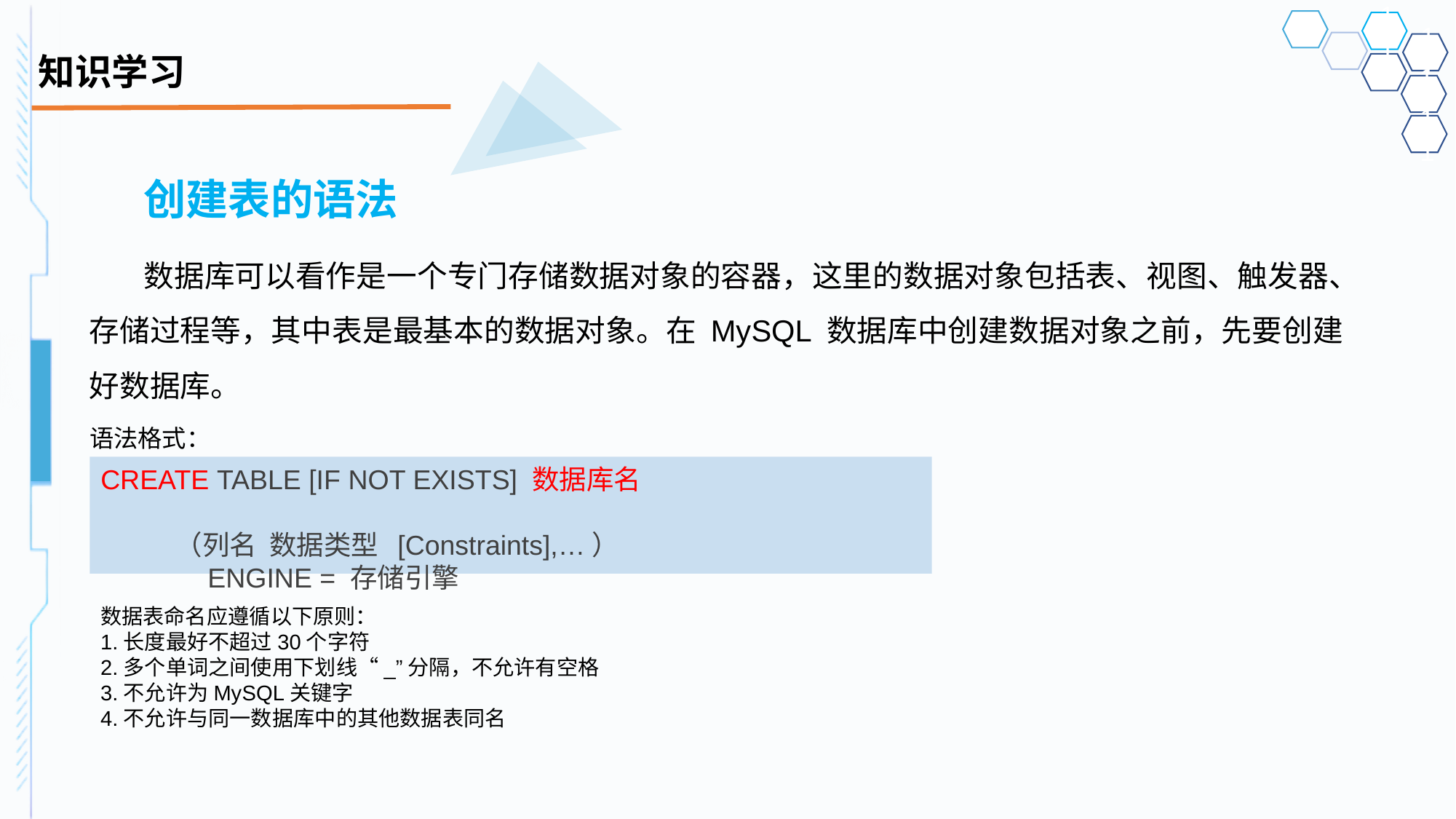

# 知识学习

创建表的语法
数据库可以看作是一个专门存储数据对象的容器，这里的数据对象包括表、视图、触发器、存储过程等，其中表是最基本的数据对象。在 MySQL 数据库中创建数据对象之前，先要创建好数据库。
语法格式：
CREATE TABLE [IF NOT EXISTS] 数据库名
           （列名  数据类型  [Constraints],…）
              ENGINE = 存储引擎
数据表命名应遵循以下原则：
1.长度最好不超过30个字符
2.多个单词之间使用下划线“_”分隔，不允许有空格
3.不允许为MySQL关键字
4.不允许与同一数据库中的其他数据表同名